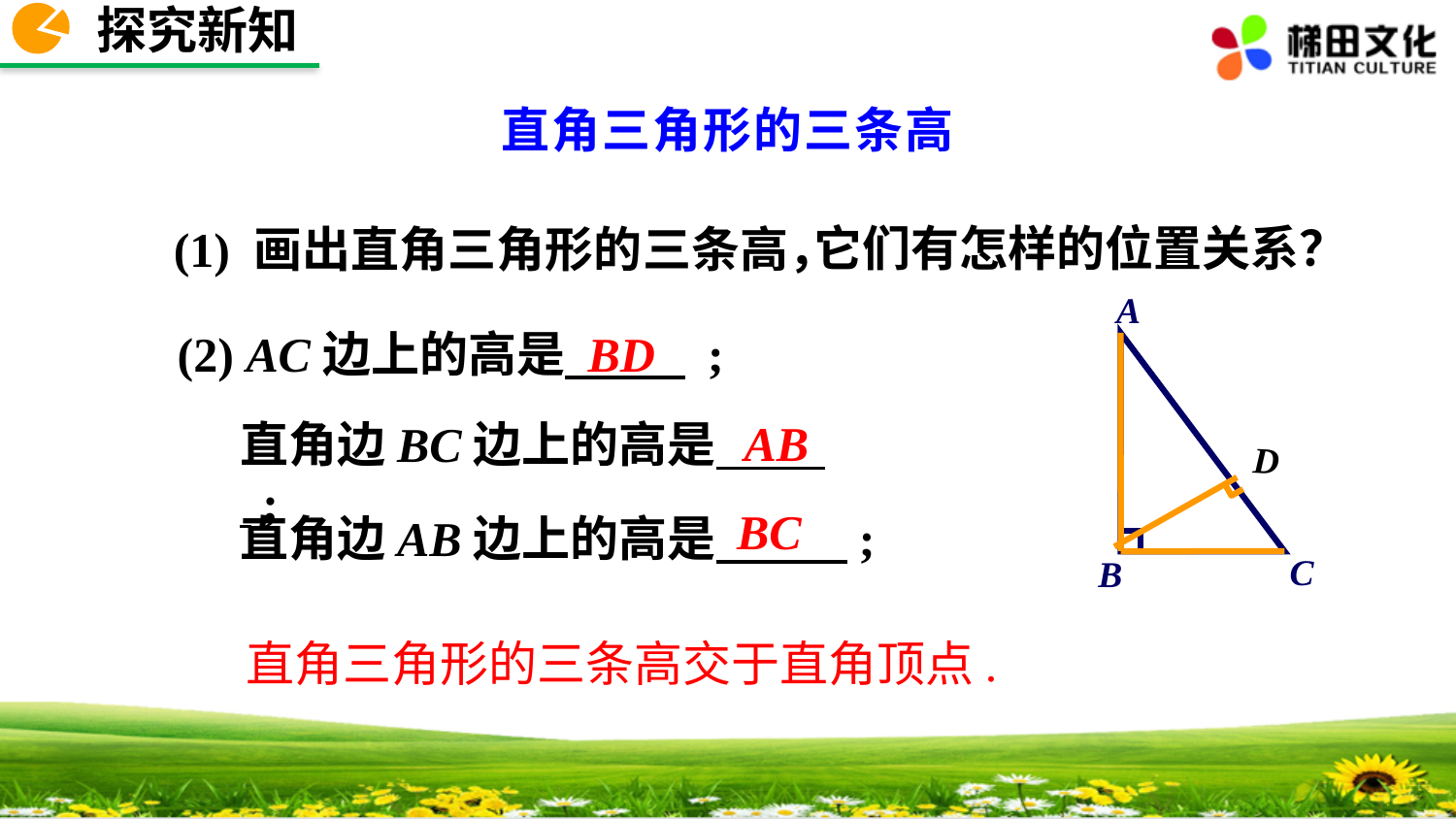

探究新知

直角三角形的三条高
它们有怎样的位置关系？
(1) 画出直角三角形的三条高，
A

C
B
(2) AC边上的高是            ;
直角边BC边上的高是            ;
直角边AB边上的高是            ;
BD

AB
D

BC

直角三角形的三条高交于直角顶点.